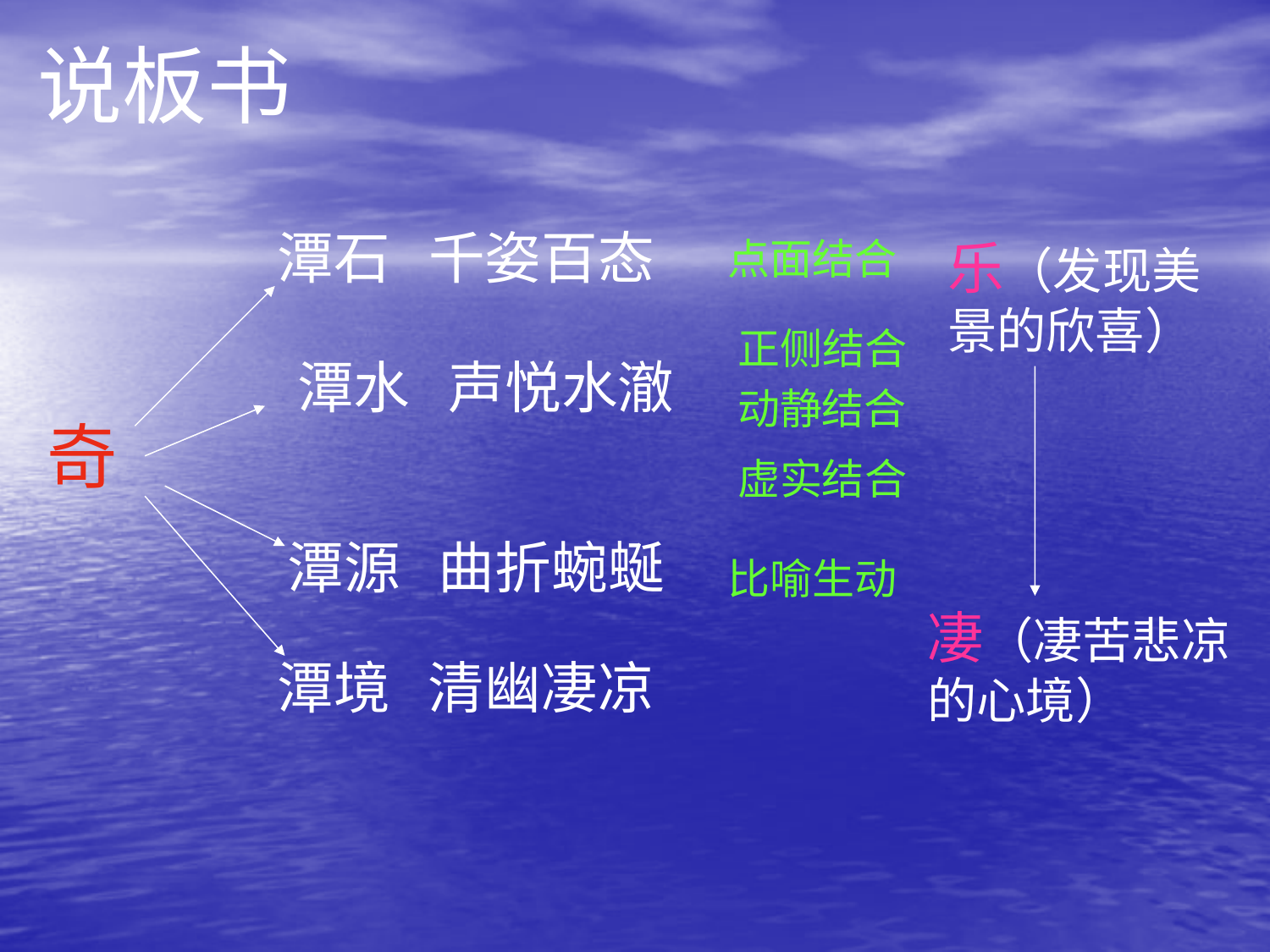

说板书
潭石   千姿百态
点面结合
乐（发现美景的欣喜）

正侧结合
潭水   声悦水澈

动静结合
奇

虚实结合

潭源   曲折蜿蜒
比喻生动

凄（凄苦悲凉的心境）
潭境   清幽凄凉